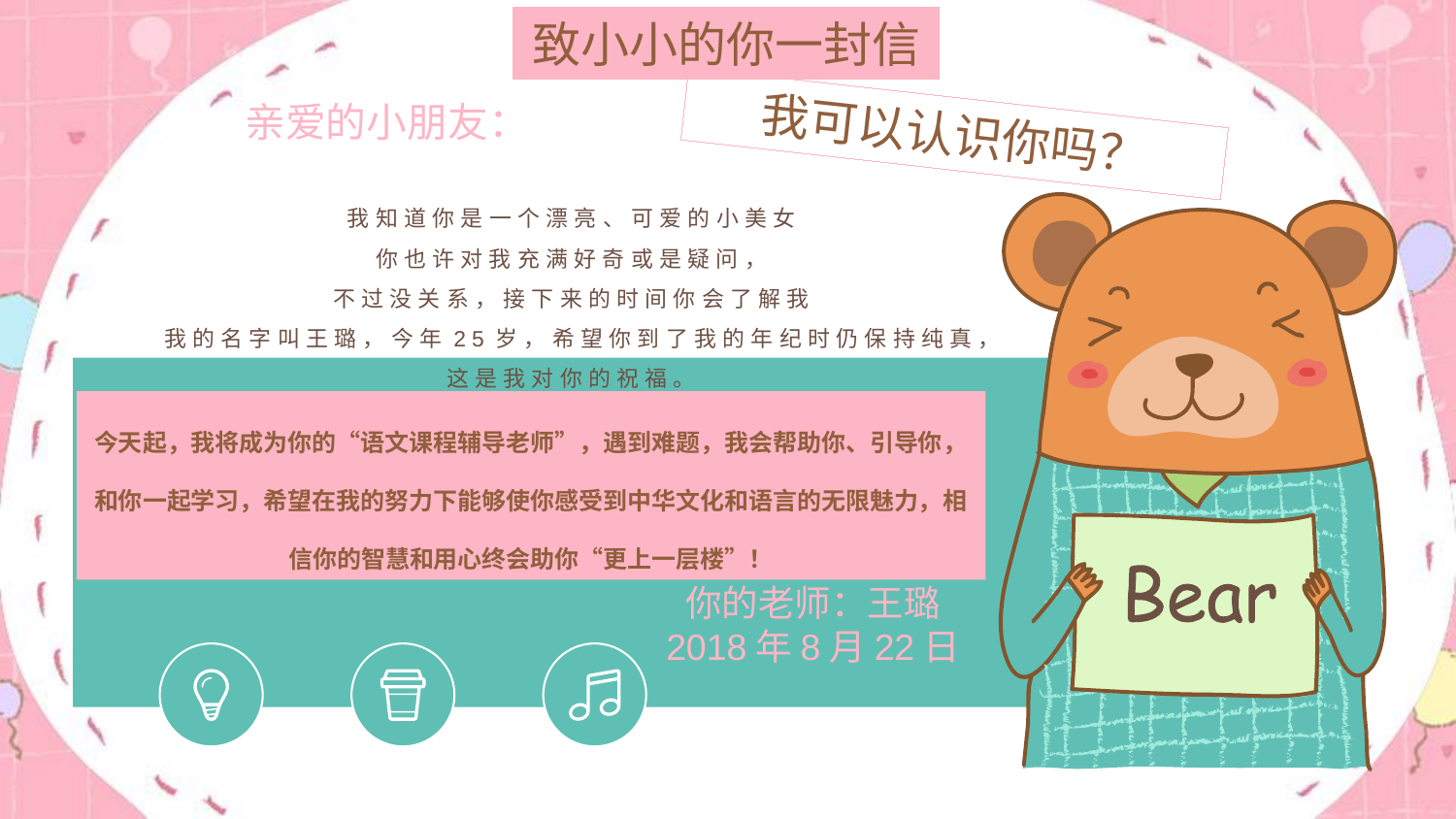

致小小的你一封信
亲爱的小朋友：
我知道你是一个漂亮、可爱的小美女
你也许对我充满好奇或是疑问，
不过没关系，接下来的时间你会了解我
我的名字叫王璐，今年25岁，希望你到了我的年纪时仍保持纯真，这是我对你的祝福。
今天起，我将成为你的“语文课程辅导老师”，遇到难题，我会帮助你、引导你，和你一起学习，希望在我的努力下能够使你感受到中华文化和语言的无限魅力，相信你的智慧和用心终会助你“更上一层楼”！
我可以认识你吗？

你的老师：王璐
2018年8月22日